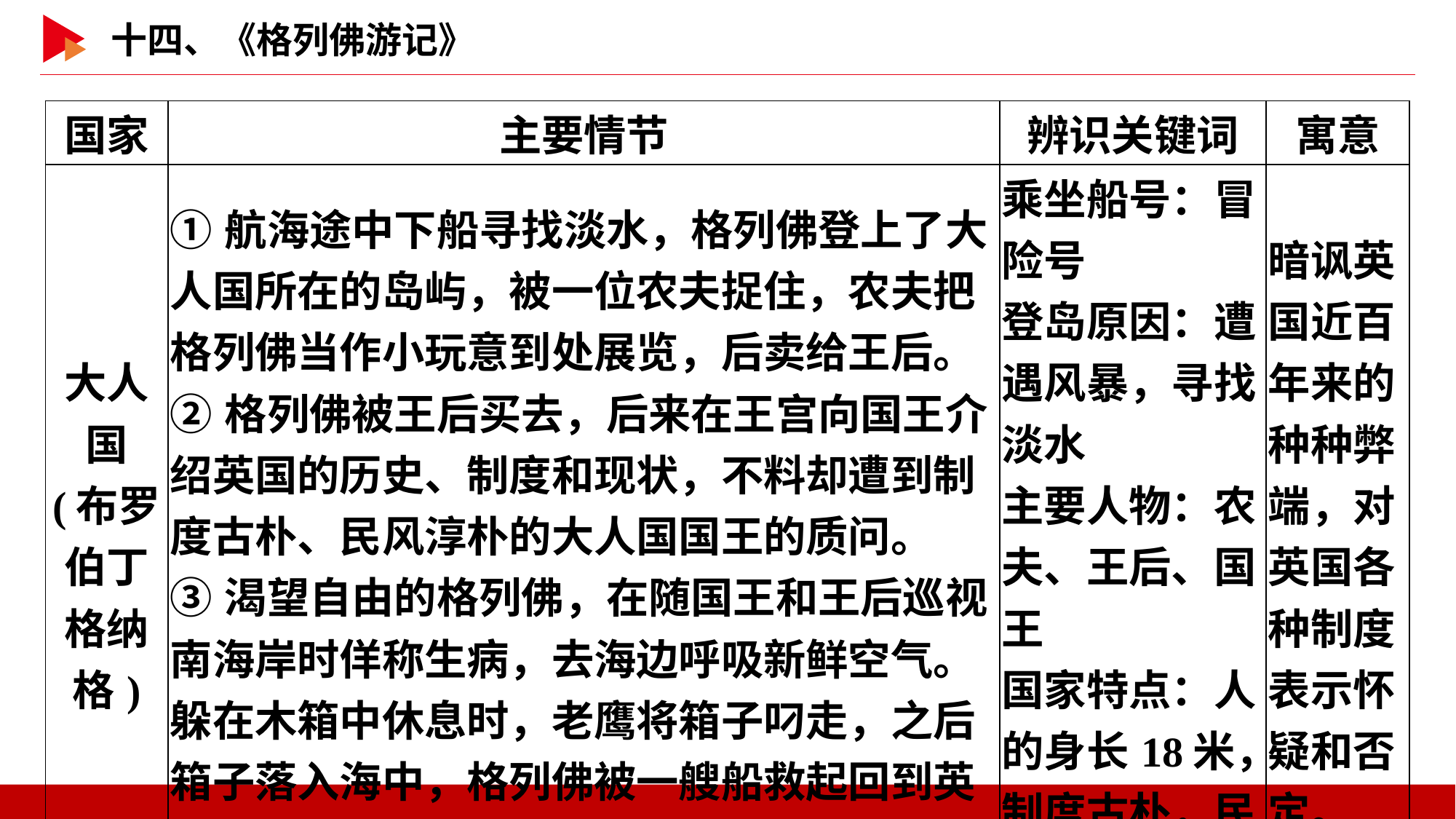

| 国家 | 主要情节 | 辨识关键词 | 寓意 |
| --- | --- | --- | --- |
| 大人国 (布罗伯丁 格纳格) | ①航海途中下船寻找淡水，格列佛登上了大人国所在的岛屿，被一位农夫捉住，农夫把格列佛当作小玩意到处展览，后卖给王后。 ②格列佛被王后买去，后来在王宫向国王介绍英国的历史、制度和现状，不料却遭到制度古朴、民风淳朴的大人国国王的质问。 ③渴望自由的格列佛，在随国王和王后巡视南海岸时佯称生病，去海边呼吸新鲜空气。躲在木箱中休息时，老鹰将箱子叼走，之后箱子落入海中，格列佛被一艘船救起回到英国。 | 乘坐船号：冒险号 登岛原因：遭遇风暴，寻找淡水 主要人物：农夫、王后、国王 国家特点：人的身长18米，制度古朴，民风淳朴 | 暗讽英国近百年来的种种弊端，对英国各种制度表示怀疑和否定。 |